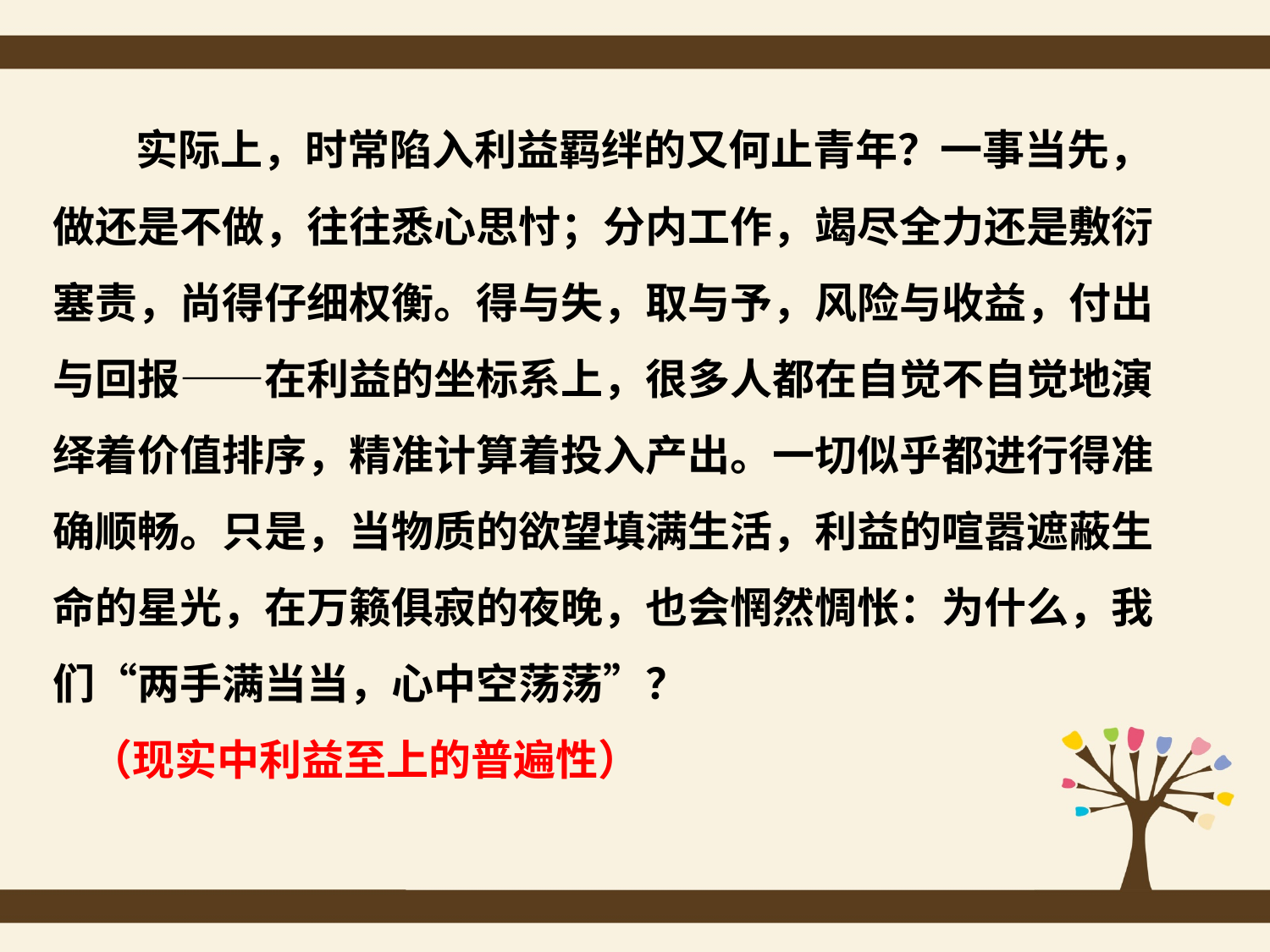

实际上，时常陷入利益羁绊的又何止青年？一事当先，做还是不做，往往悉心思忖；分内工作，竭尽全力还是敷衍塞责，尚得仔细权衡。得与失，取与予，风险与收益，付出与回报——在利益的坐标系上，很多人都在自觉不自觉地演绎着价值排序，精准计算着投入产出。一切似乎都进行得准确顺畅。只是，当物质的欲望填满生活，利益的喧嚣遮蔽生命的星光，在万籁俱寂的夜晚，也会惘然惆怅：为什么，我们“两手满当当，心中空荡荡”？
（现实中利益至上的普遍性）